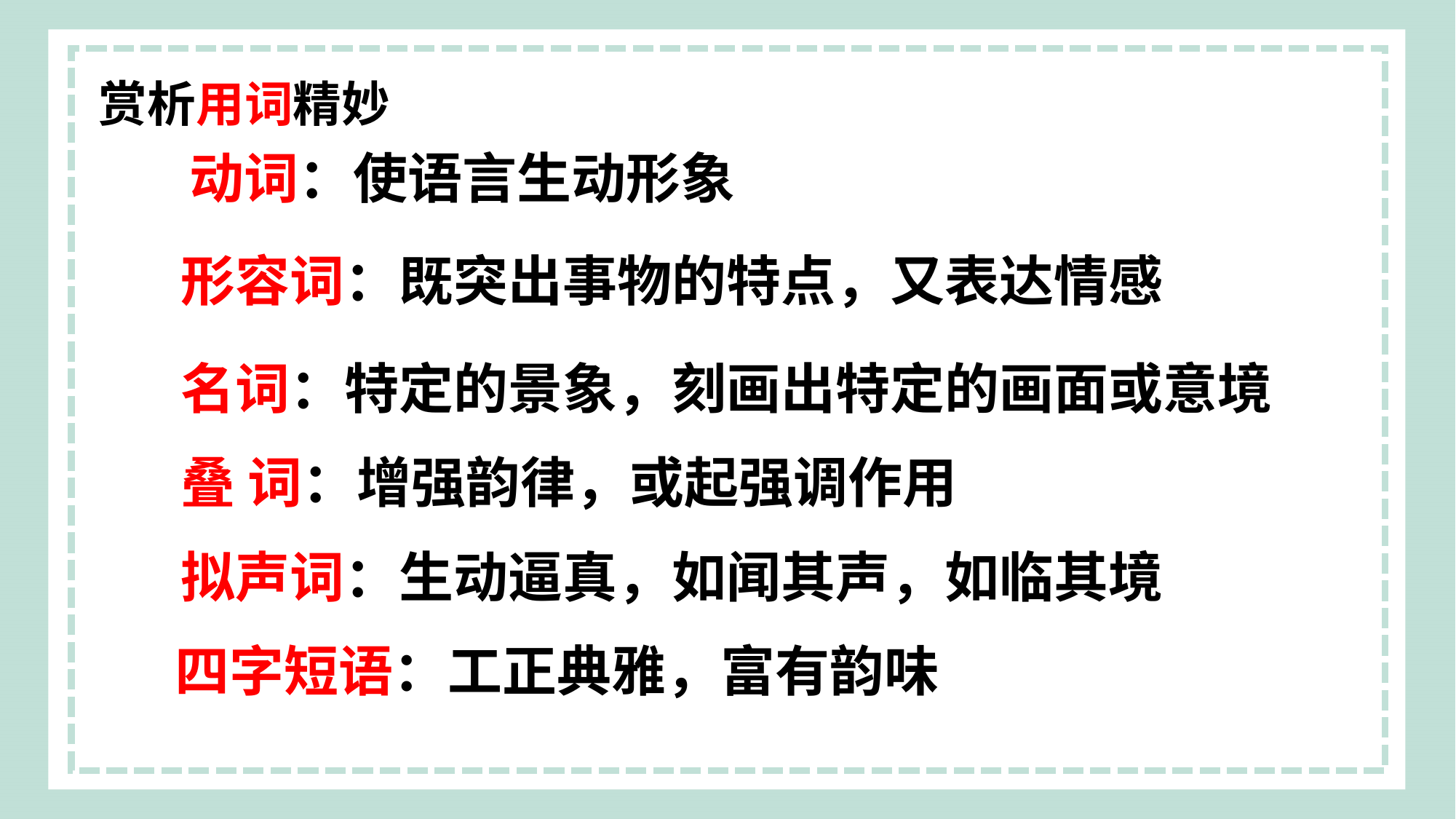

赏析用词精妙
动词：使语言生动形象
形容词：既突出事物的特点，又表达情感
名词：特定的景象，刻画出特定的画面或意境
叠 词：增强韵律，或起强调作用
拟声词：生动逼真，如闻其声，如临其境
四字短语：工正典雅，富有韵味